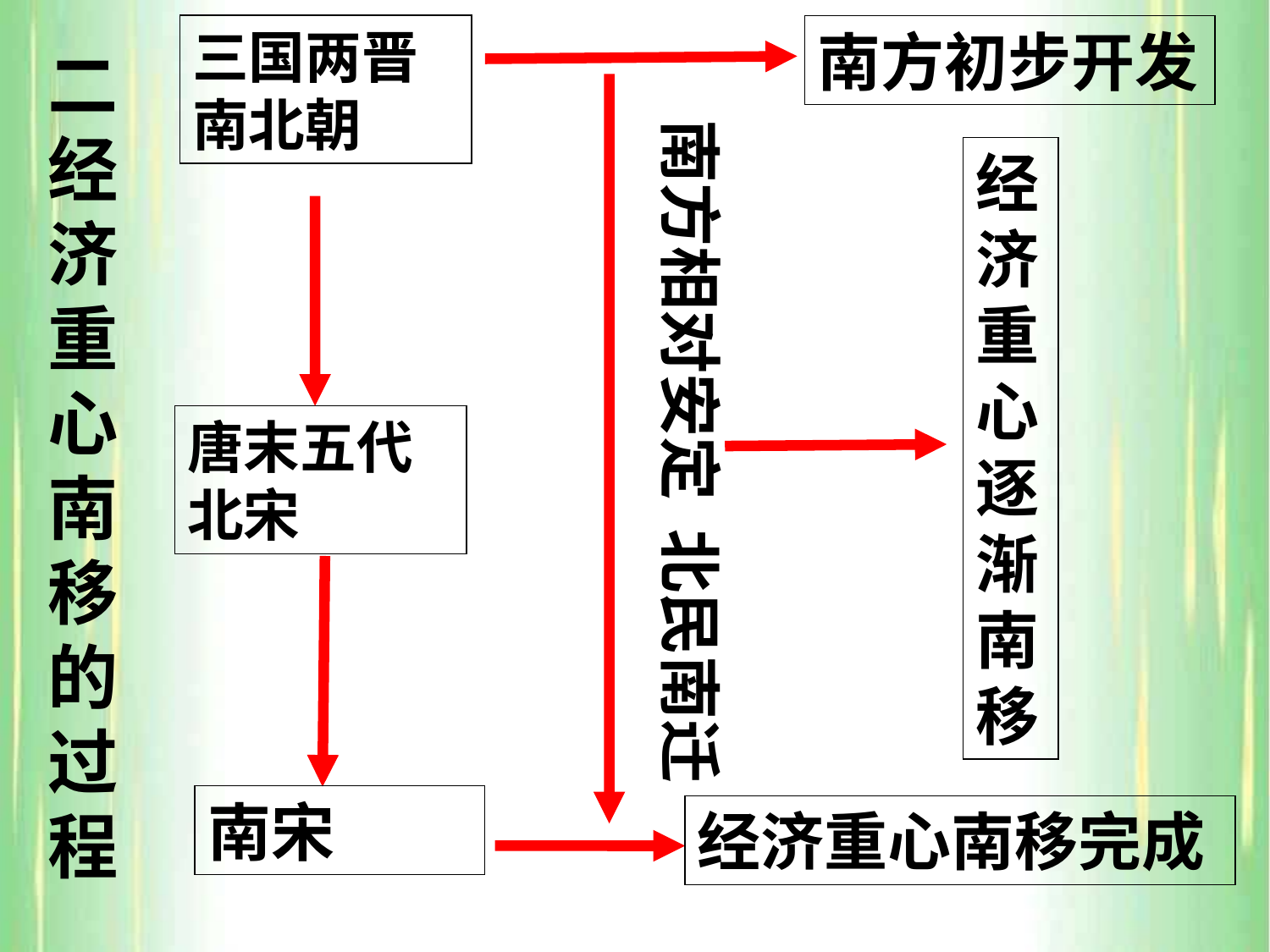

二经济重心南移的过程
三国两晋南北朝
南方初步开发

南方相对安定  北民南迁
经济重心逐渐南移

唐末五代北宋

南宋
经济重心南移完成